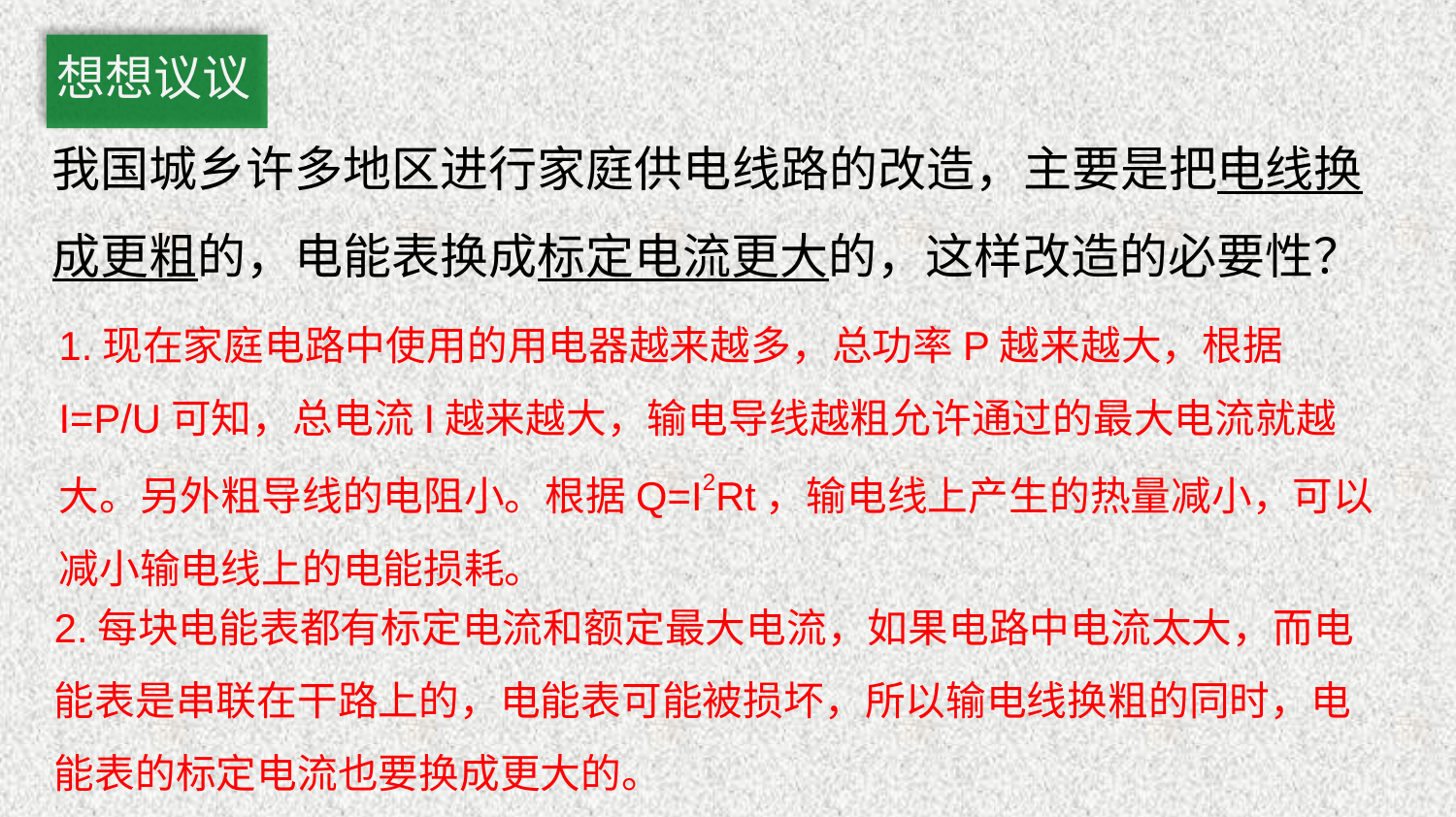

想想议议
我国城乡许多地区进行家庭供电线路的改造，主要是把电线换成更粗的，电能表换成标定电流更大的，这样改造的必要性？
1.现在家庭电路中使用的用电器越来越多，总功率P越来越大，根据 I=P/U可知，总电流I越来越大，输电导线越粗允许通过的最大电流就越大。另外粗导线的电阻小。根据Q=I2Rt，输电线上产生的热量减小，可以减小输电线上的电能损耗。
2.每块电能表都有标定电流和额定最大电流，如果电路中电流太大，而电能表是串联在干路上的，电能表可能被损坏，所以输电线换粗的同时，电能表的标定电流也要换成更大的。